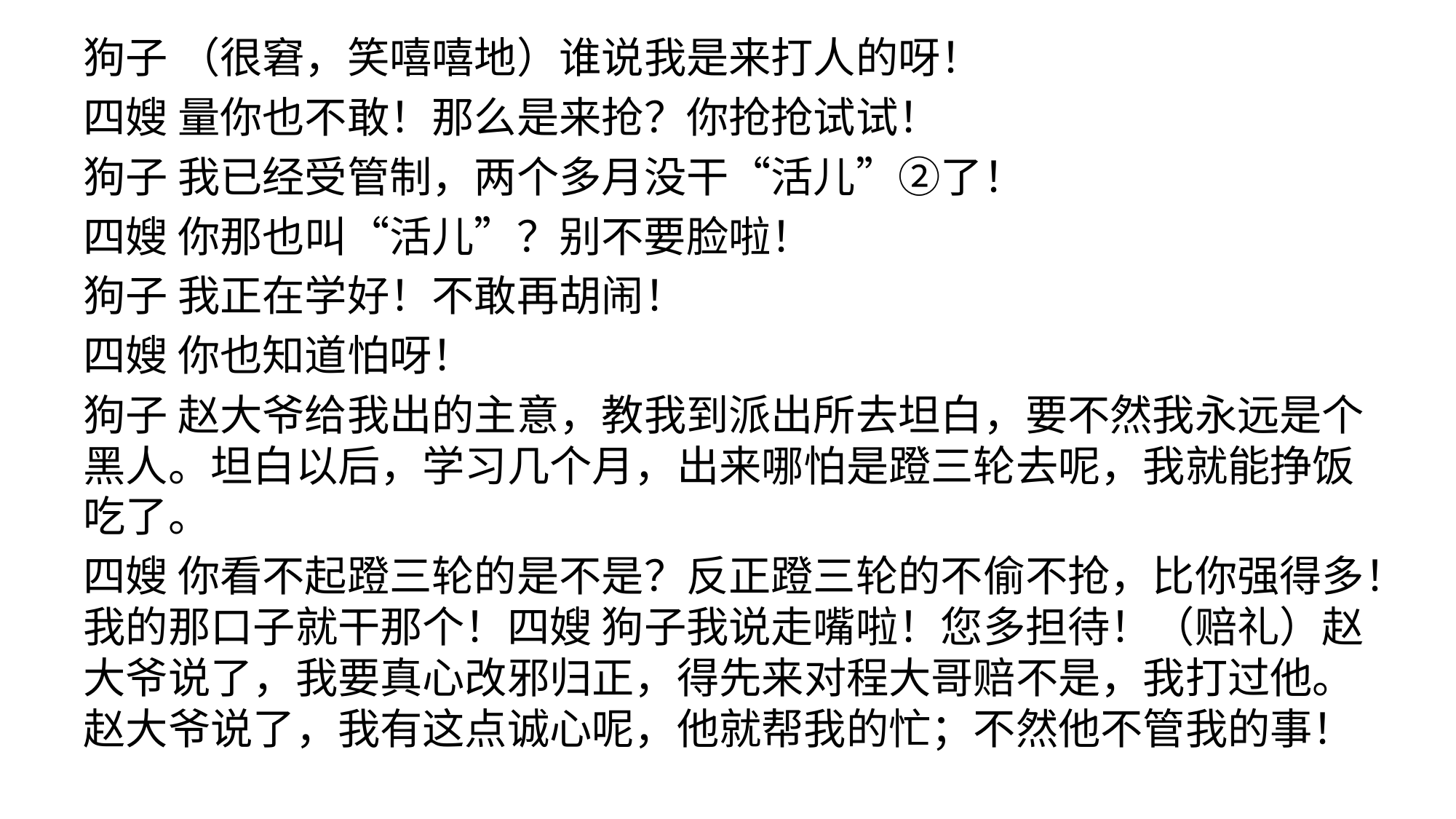

狗子 （很窘，笑嘻嘻地）谁说我是来打人的呀！
四嫂 量你也不敢！那么是来抢？你抢抢试试！
狗子 我已经受管制，两个多月没干“活儿”②了！
四嫂 你那也叫“活儿”？别不要脸啦！
狗子 我正在学好！不敢再胡闹！
四嫂 你也知道怕呀！
狗子 赵大爷给我出的主意，教我到派出所去坦白，要不然我永远是个黑人。坦白以后，学习几个月，出来哪怕是蹬三轮去呢，我就能挣饭吃了。
四嫂 你看不起蹬三轮的是不是？反正蹬三轮的不偷不抢，比你强得多！我的那口子就干那个！四嫂 狗子我说走嘴啦！您多担待！（赔礼）赵大爷说了，我要真心改邪归正，得先来对程大哥赔不是，我打过他。赵大爷说了，我有这点诚心呢，他就帮我的忙；不然他不管我的事！